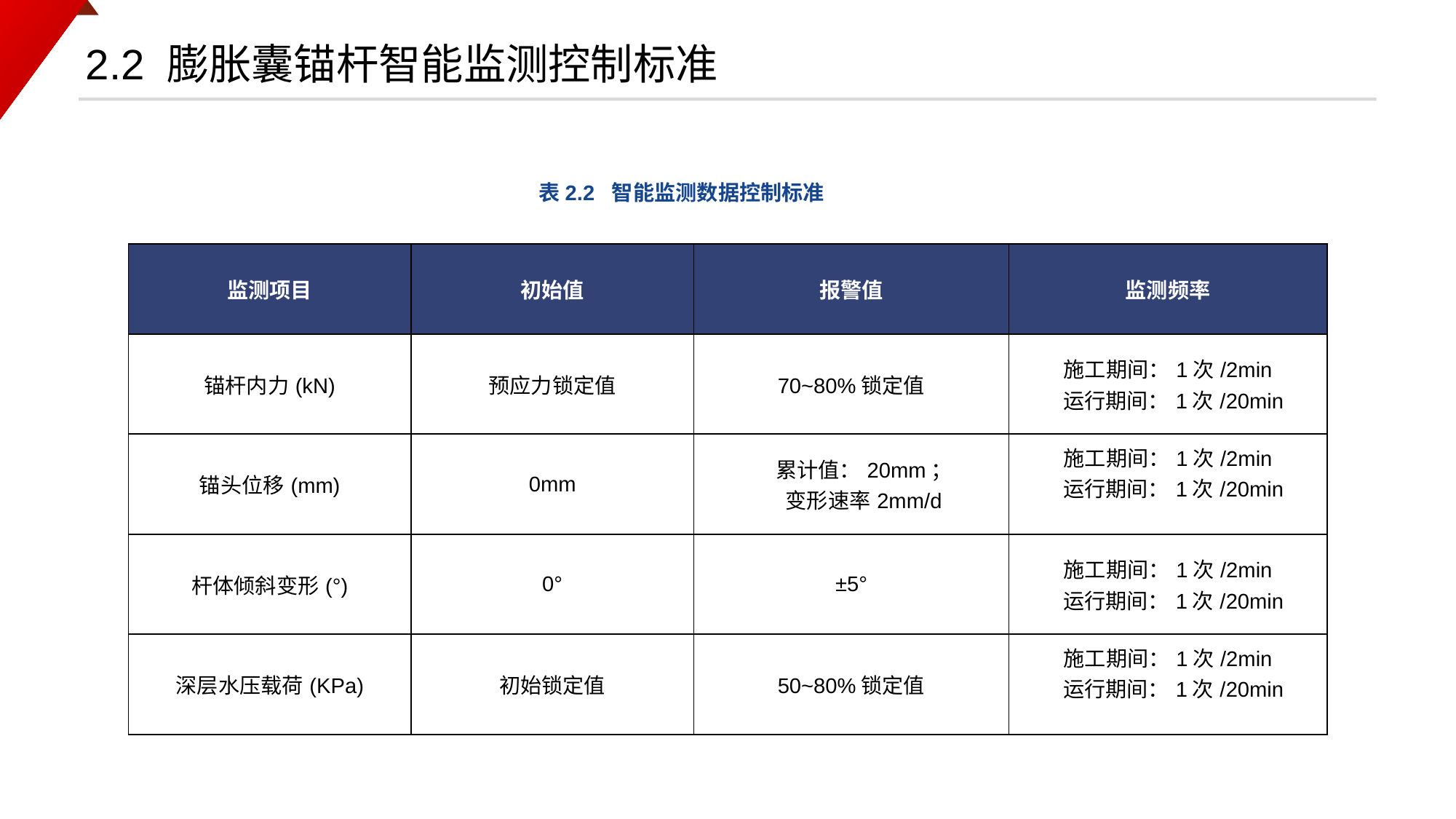

2.2 膨胀囊锚杆智能监测控制标准

表2.2  智能监测数据控制标准
| 监测项目 | 初始值 | 报警值 | 监测频率 |
| --- | --- | --- | --- |
| 锚杆内力(kN) | 预应力锁定值 | 70~80%锁定值 | 施工期间：1次/2min 运行期间：1次/20min |
| 锚头位移(mm) | 0mm | 累计值：20mm； 变形速率2mm/d | 施工期间：1次/2min 运行期间：1次/20min |
| 杆体倾斜变形(°) | 0° | ±5° | 施工期间：1次/2min 运行期间：1次/20min |
| 深层水压载荷(KPa) | 初始锁定值 | 50~80%锁定值 | 施工期间：1次/2min 运行期间：1次/20min |